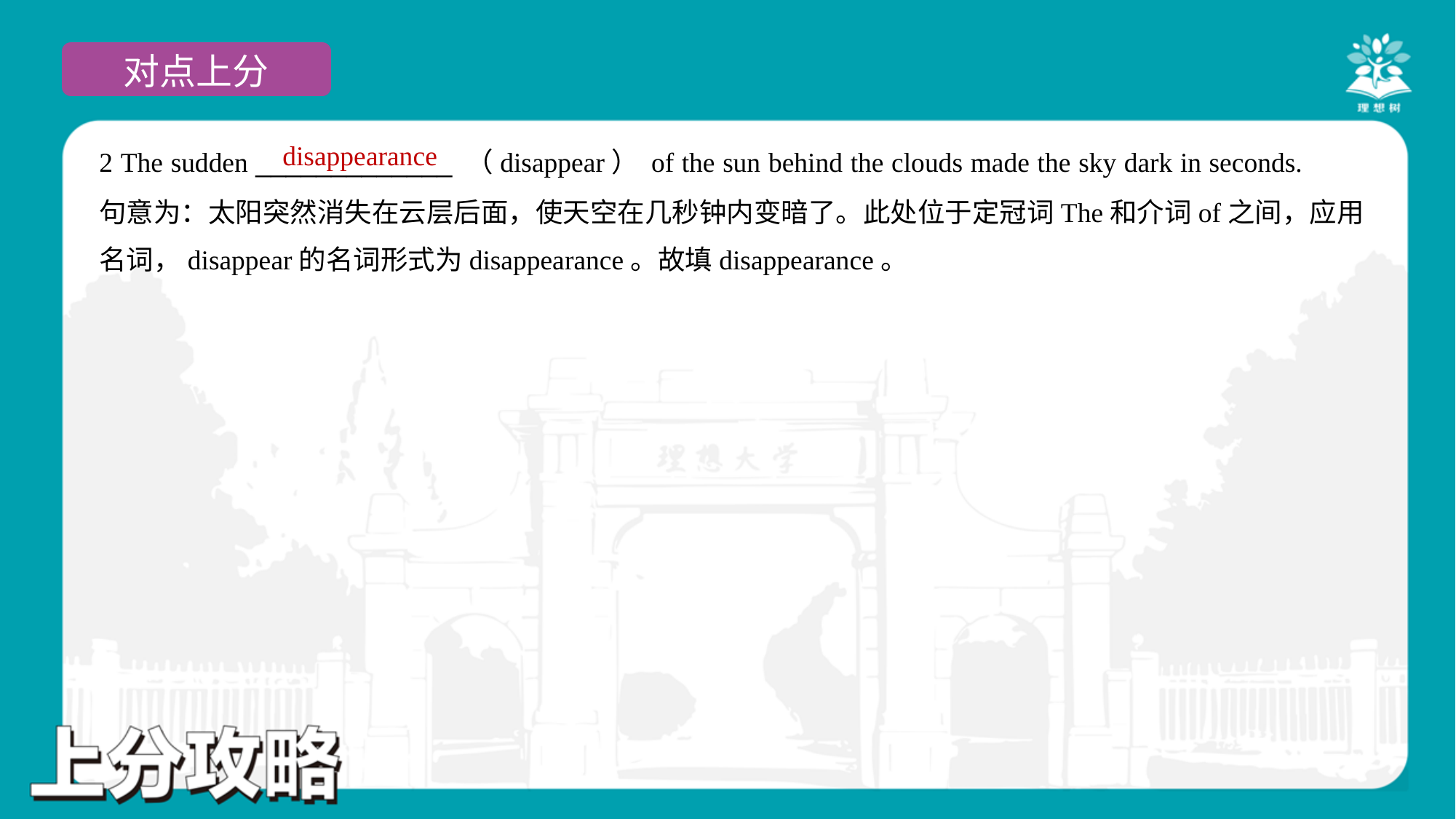

disappearance
2 The sudden _____________ （disappear） of the sun behind the clouds made the sky dark in seconds.
句意为：太阳突然消失在云层后面，使天空在几秒钟内变暗了。此处位于定冠词The和介词of之间，应用
名词，disappear的名词形式为disappearance。故填disappearance。